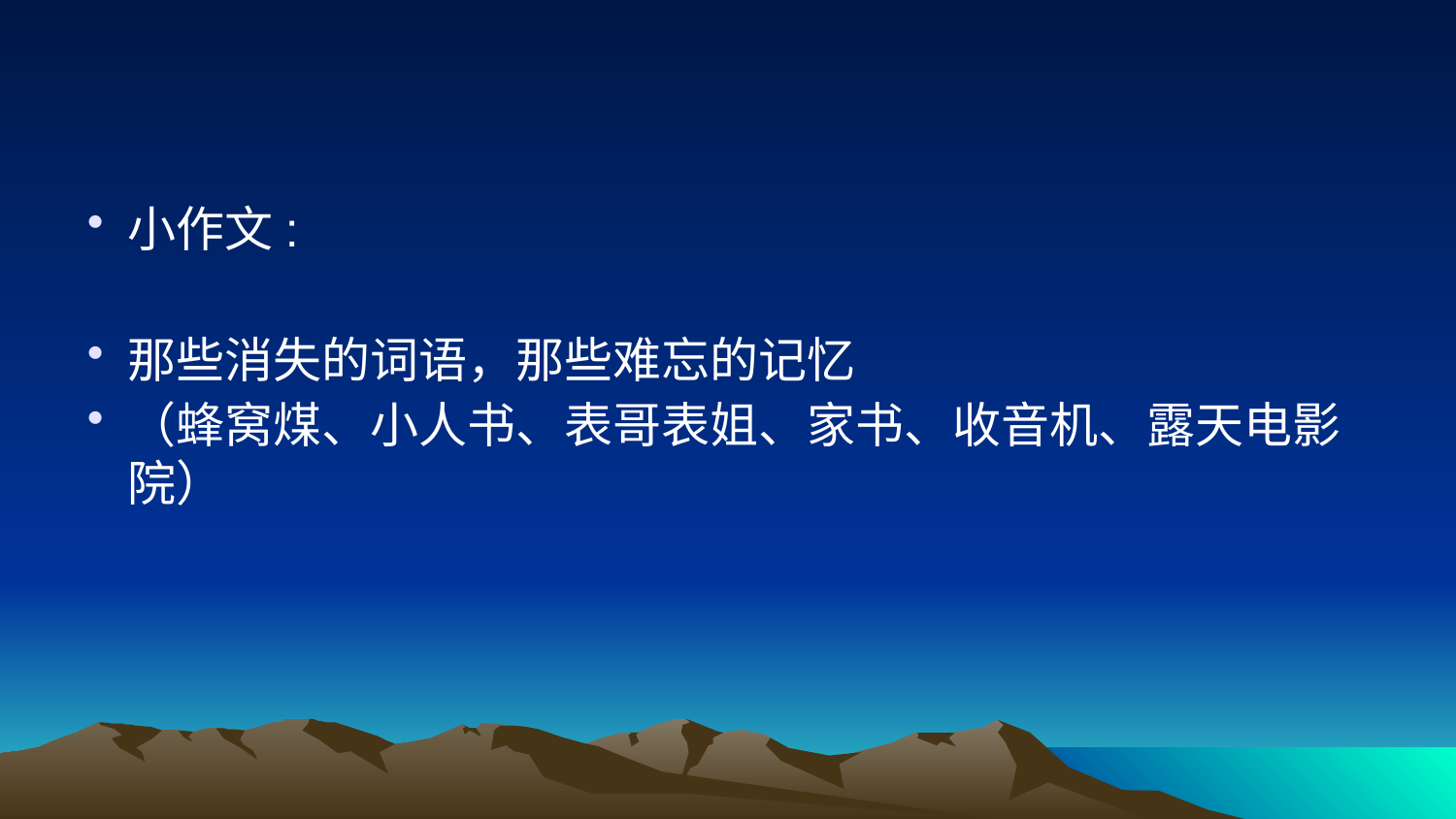

#
小作文:

那些消失的词语，那些难忘的记忆
（蜂窝煤、小人书、表哥表姐、家书、收音机、露天电影院）